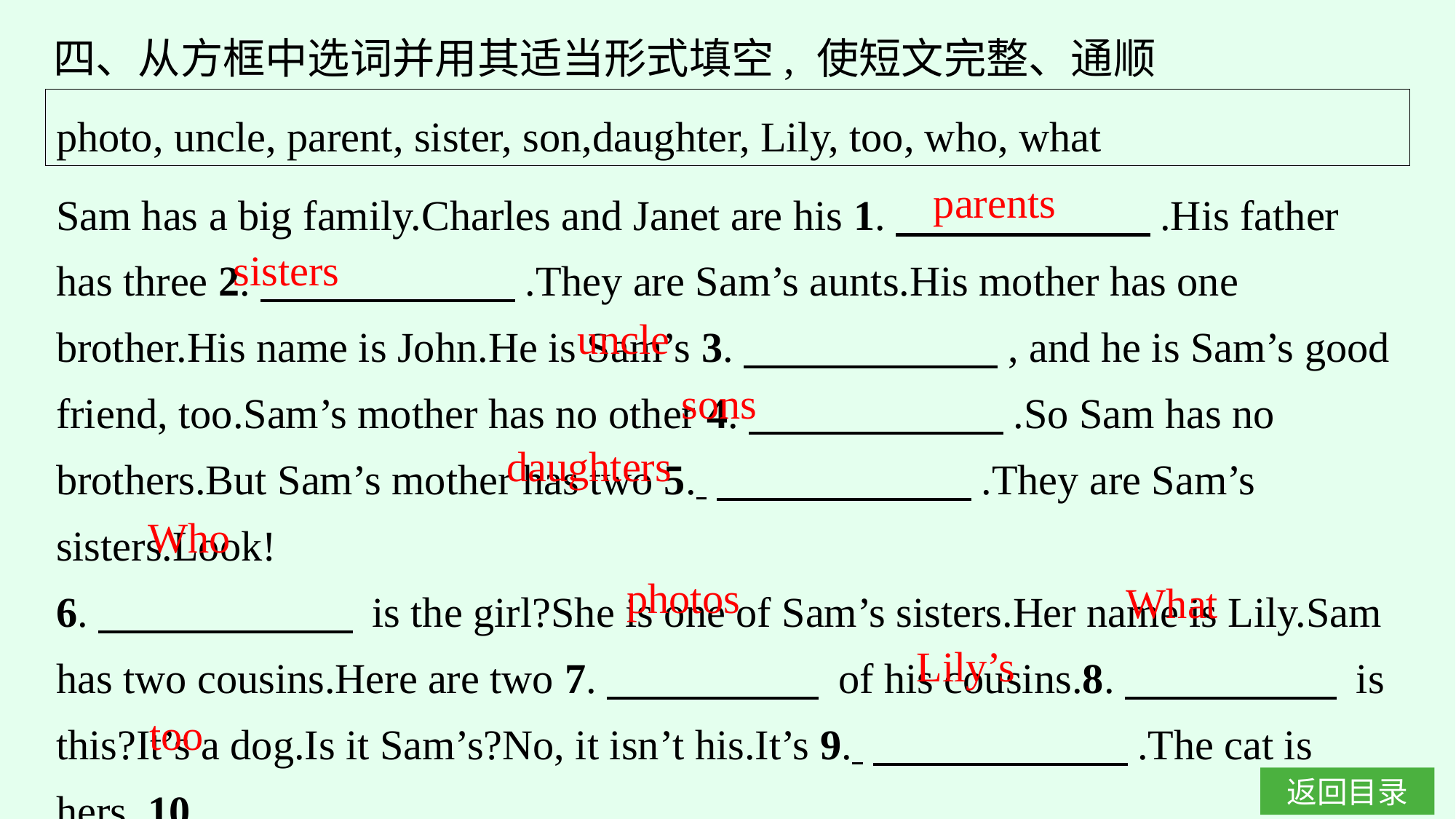

四、从方框中选词并用其适当形式填空, 使短文完整、通顺
photo, uncle, parent, sister, son,daughter, Lily, too, who, what
Sam has a big family.Charles and Janet are his 1.　　　　　　.His father has three 2.　　　　　　.They are Sam’s aunts.His mother has one brother.His name is John.He is Sam’s 3.　　　　　　, and he is Sam’s good friend, too.Sam’s mother has no other 4.　　　　　　.So Sam has no brothers.But Sam’s mother has two 5. 　　　　　　.They are Sam’s sisters.Look!
6.　　　　　　 is the girl?She is one of Sam’s sisters.Her name is Lily.Sam has two cousins.Here are two 7.　　　　　 of his cousins.8.　　　　　 is this?It’s a dog.Is it Sam’s?No, it isn’t his.It’s 9. 　　　　　　.The cat is hers, 10. 　　　　　　.
parents
sisters
uncle
sons
daughters
Who
photos
What
Lily’s
too